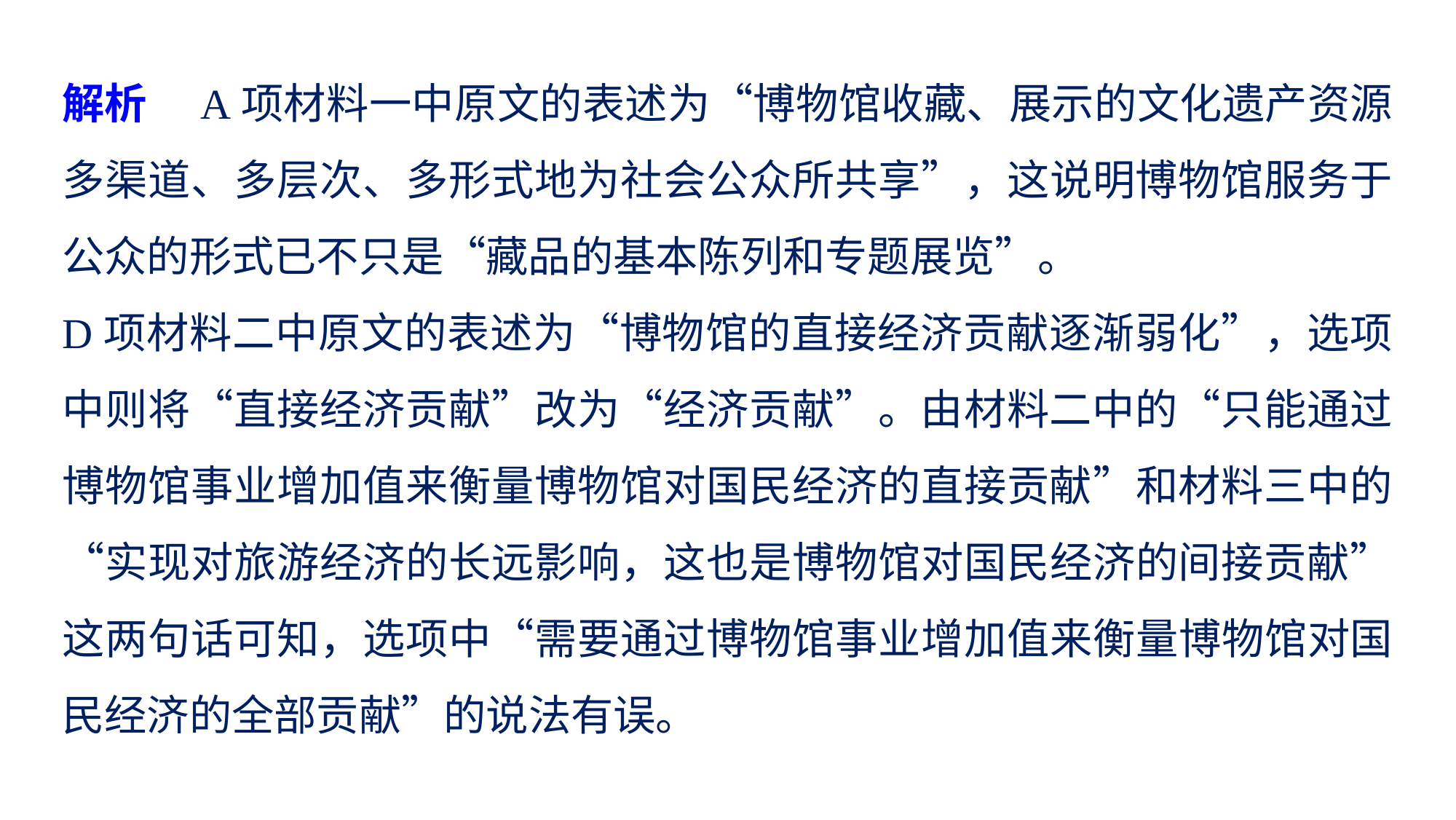

解析　A项材料一中原文的表述为“博物馆收藏、展示的文化遗产资源多渠道、多层次、多形式地为社会公众所共享”，这说明博物馆服务于公众的形式已不只是“藏品的基本陈列和专题展览”。
D项材料二中原文的表述为“博物馆的直接经济贡献逐渐弱化”，选项中则将“直接经济贡献”改为“经济贡献”。由材料二中的“只能通过博物馆事业增加值来衡量博物馆对国民经济的直接贡献”和材料三中的“实现对旅游经济的长远影响，这也是博物馆对国民经济的间接贡献”这两句话可知，选项中“需要通过博物馆事业增加值来衡量博物馆对国民经济的全部贡献”的说法有误。